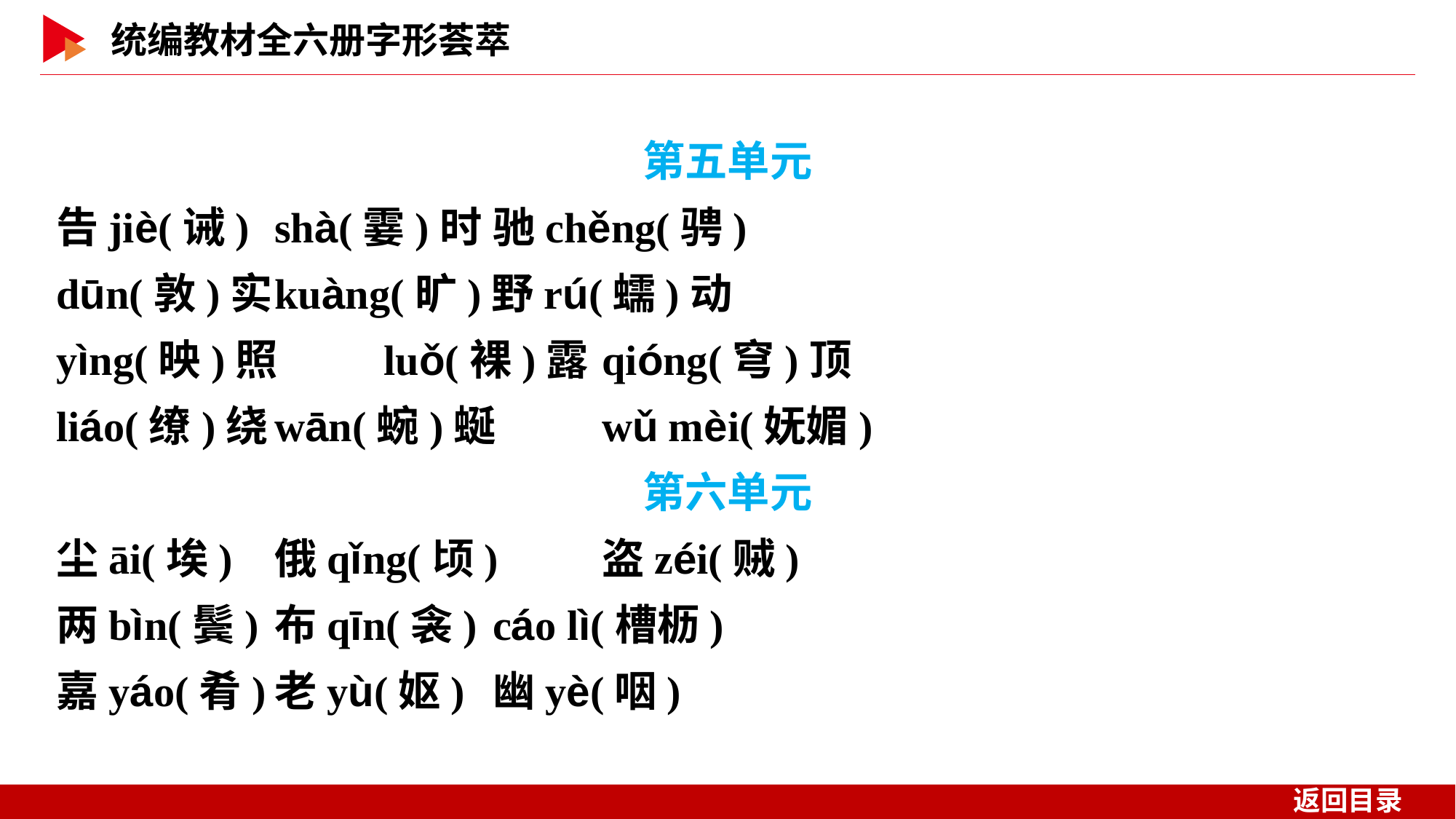

第五单元
告jiè(诫)	shà(霎)时	驰chěng(骋)
dūn(敦)实	kuàng(旷)野rú(蠕)动
yìng(映)照	luǒ(裸)露	qióng(穹)顶
liáo(缭)绕	wān(蜿)蜒	wǔ mèi(妩媚)
第六单元
尘āi(埃)	俄qǐng(顷)	盗zéi(贼)
两bìn(鬓)	布qīn(衾)	cáo lì(槽枥)
嘉yáo(肴)	老yù(妪)	幽yè(咽)